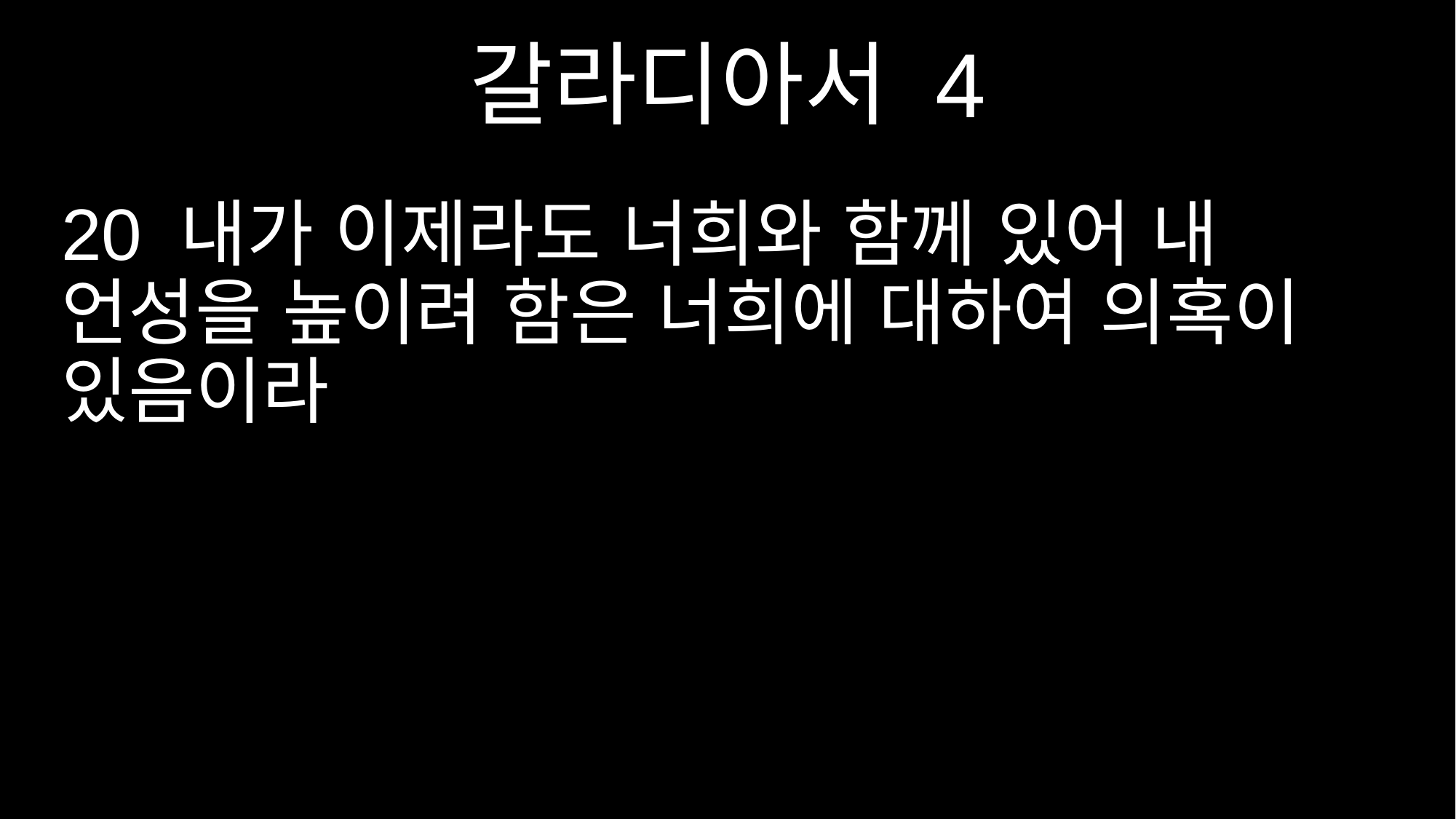

갈라디아서 4
20 내가 이제라도 너희와 함께 있어 내 언성을 높이려 함은 너희에 대하여 의혹이 있음이라